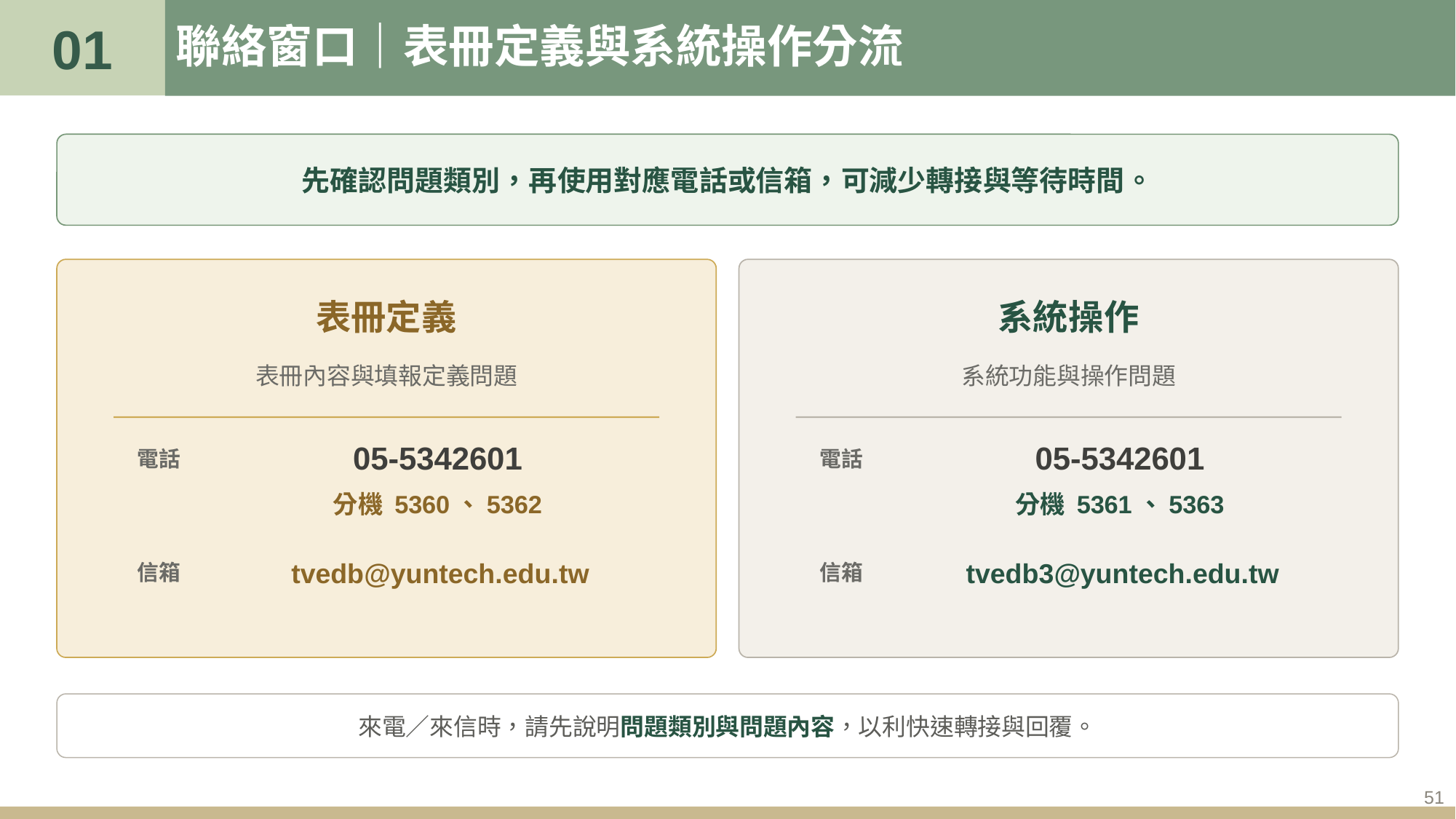

01
# 聯絡窗口｜表冊定義與系統操作分流
先確認問題類別，再使用對應電話或信箱，可減少轉接與等待時間。

表冊定義
系統操作
表冊內容與填報定義問題
系統功能與操作問題

05-5342601
05-5342601
電話
電話
分機 5360、5362
分機 5361、5363
tvedb@yuntech.edu.tw
tvedb3@yuntech.edu.tw
信箱
信箱
來電／來信時，請先說明問題類別與問題內容，以利快速轉接與回覆。
51